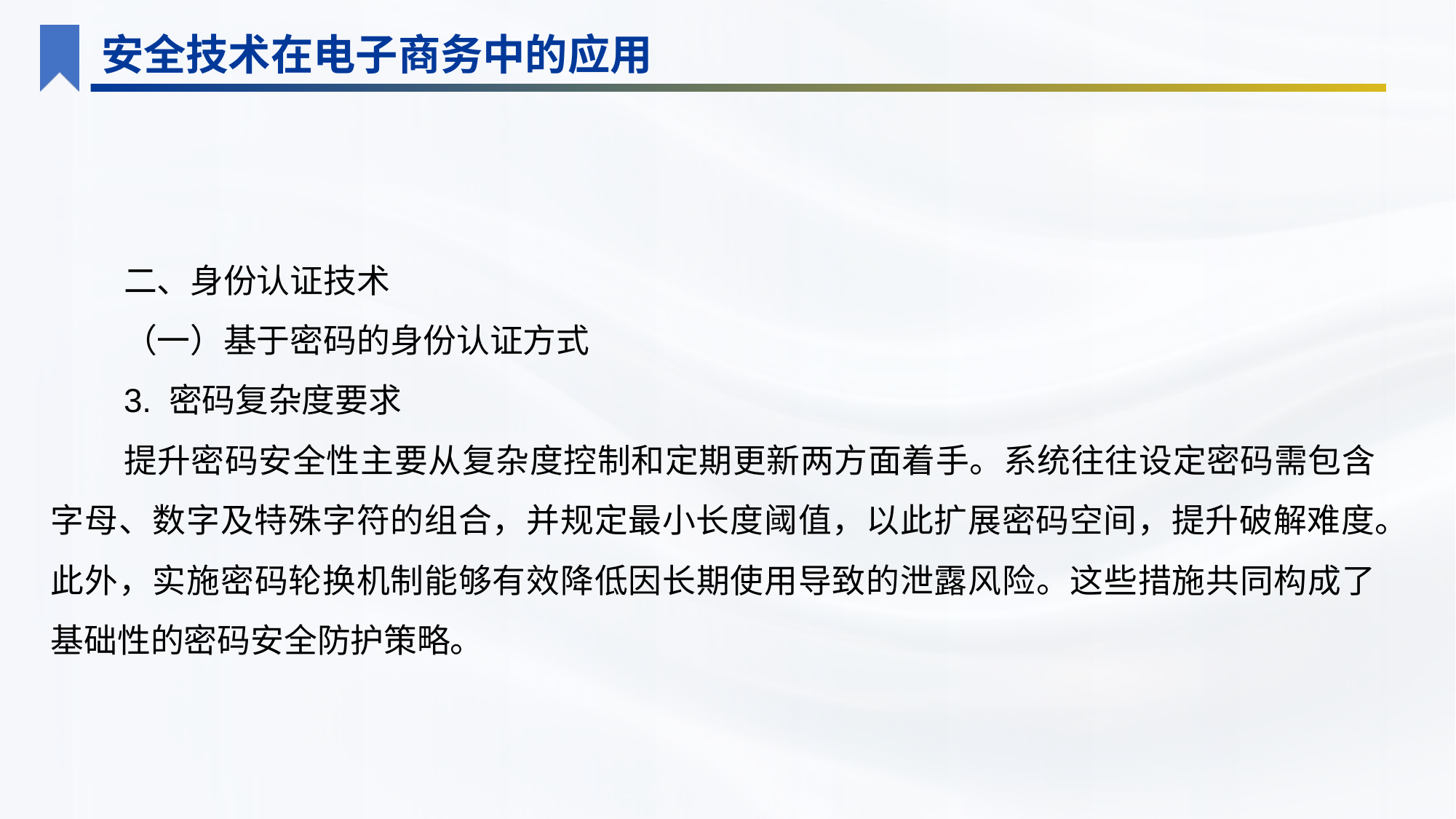

安全技术在电子商务中的应用
二、身份认证技术
（一）基于密码的身份认证方式
3. 密码复杂度要求
提升密码安全性主要从复杂度控制和定期更新两方面着手。系统往往设定密码需包含字母、数字及特殊字符的组合，并规定最小长度阈值，以此扩展密码空间，提升破解难度。此外，实施密码轮换机制能够有效降低因长期使用导致的泄露风险。这些措施共同构成了基础性的密码安全防护策略。